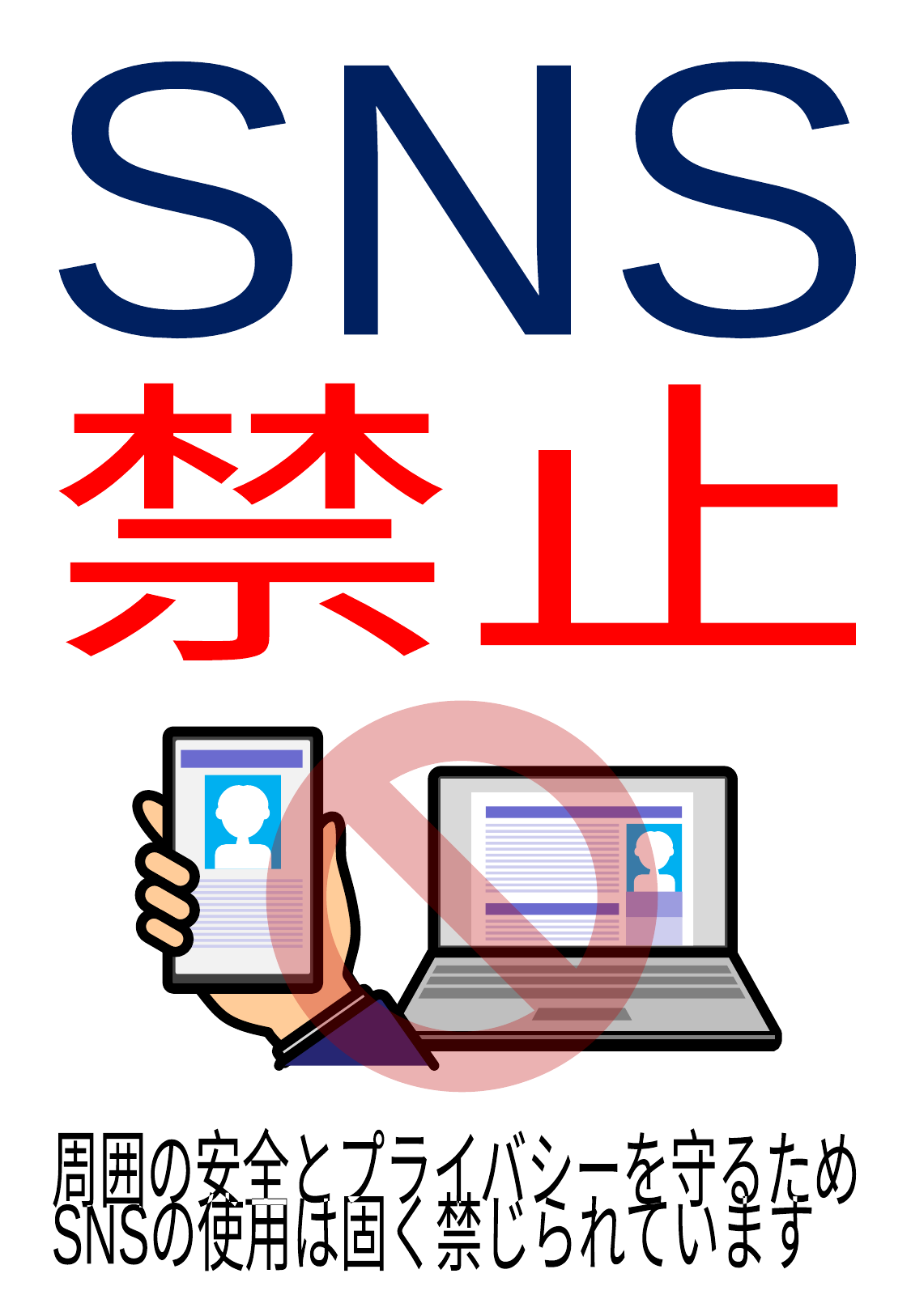

SNS
禁止

周囲の安全とプライバシーを守るため
SNSの使用は固く禁じられています